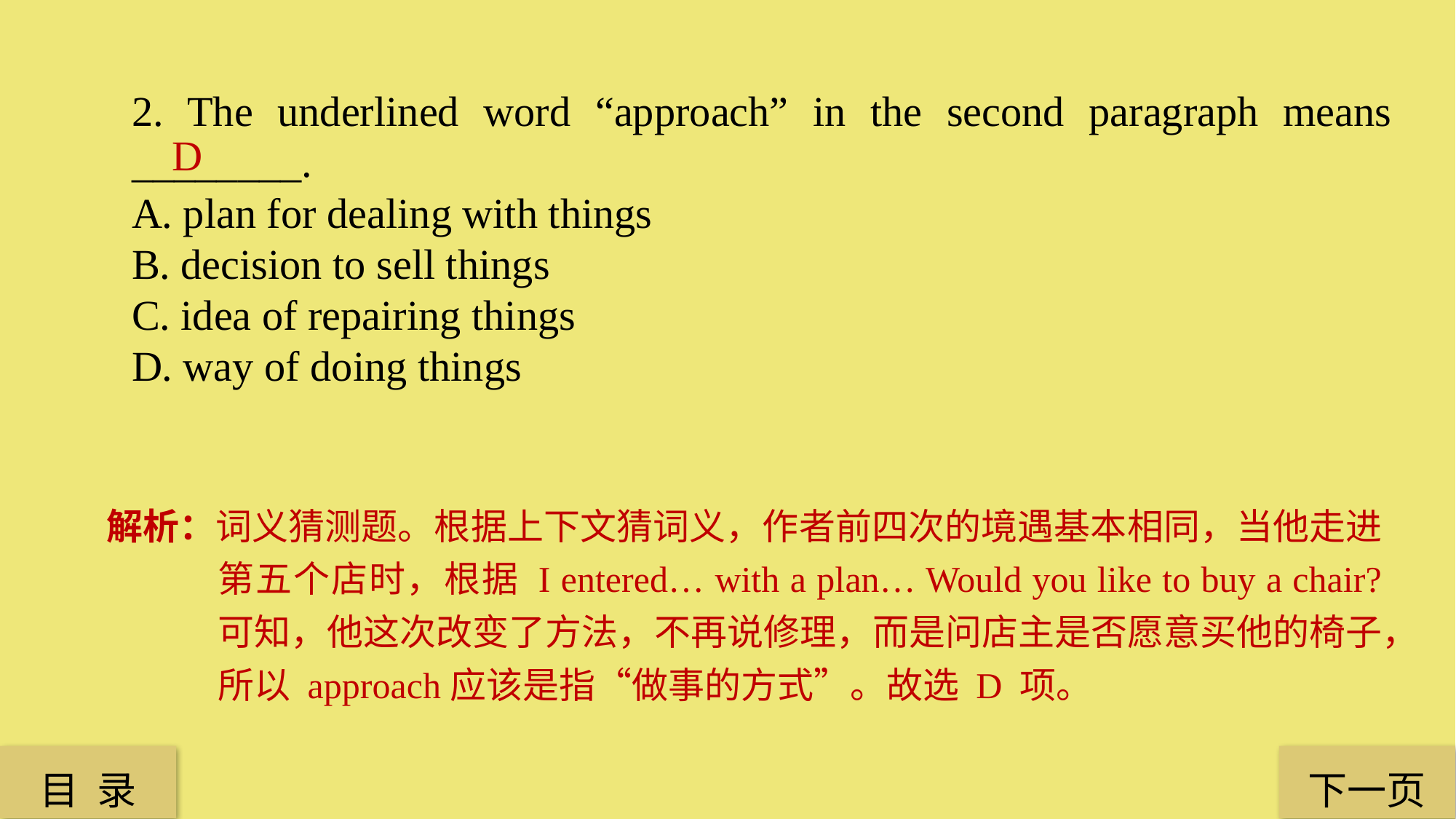

2. The underlined word “approach” in the second paragraph means ________.
A. plan for dealing with things
B. decision to sell things
C. idea of repairing things
D. way of doing things
D
解析：词义猜测题。根据上下文猜词义，作者前四次的境遇基本相同，当他走进第五个店时，根据 I entered… with a plan… Would you like to buy a chair? 可知，他这次改变了方法，不再说修理，而是问店主是否愿意买他的椅子，所以 approach应该是指“做事的方式”。故选 D 项。